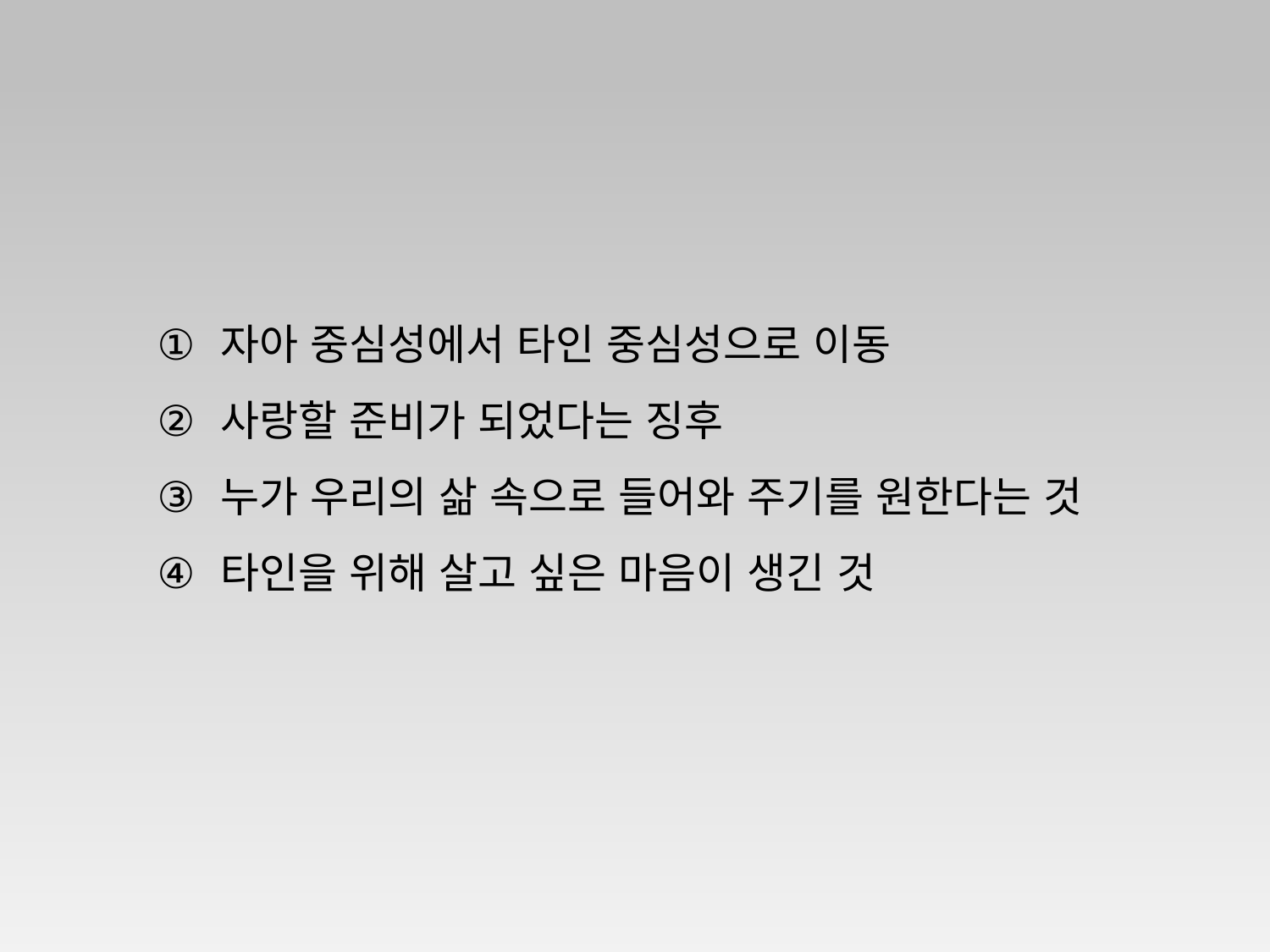

자아 중심성에서 타인 중심성으로 이동
사랑할 준비가 되었다는 징후
누가 우리의 삶 속으로 들어와 주기를 원한다는 것
타인을 위해 살고 싶은 마음이 생긴 것